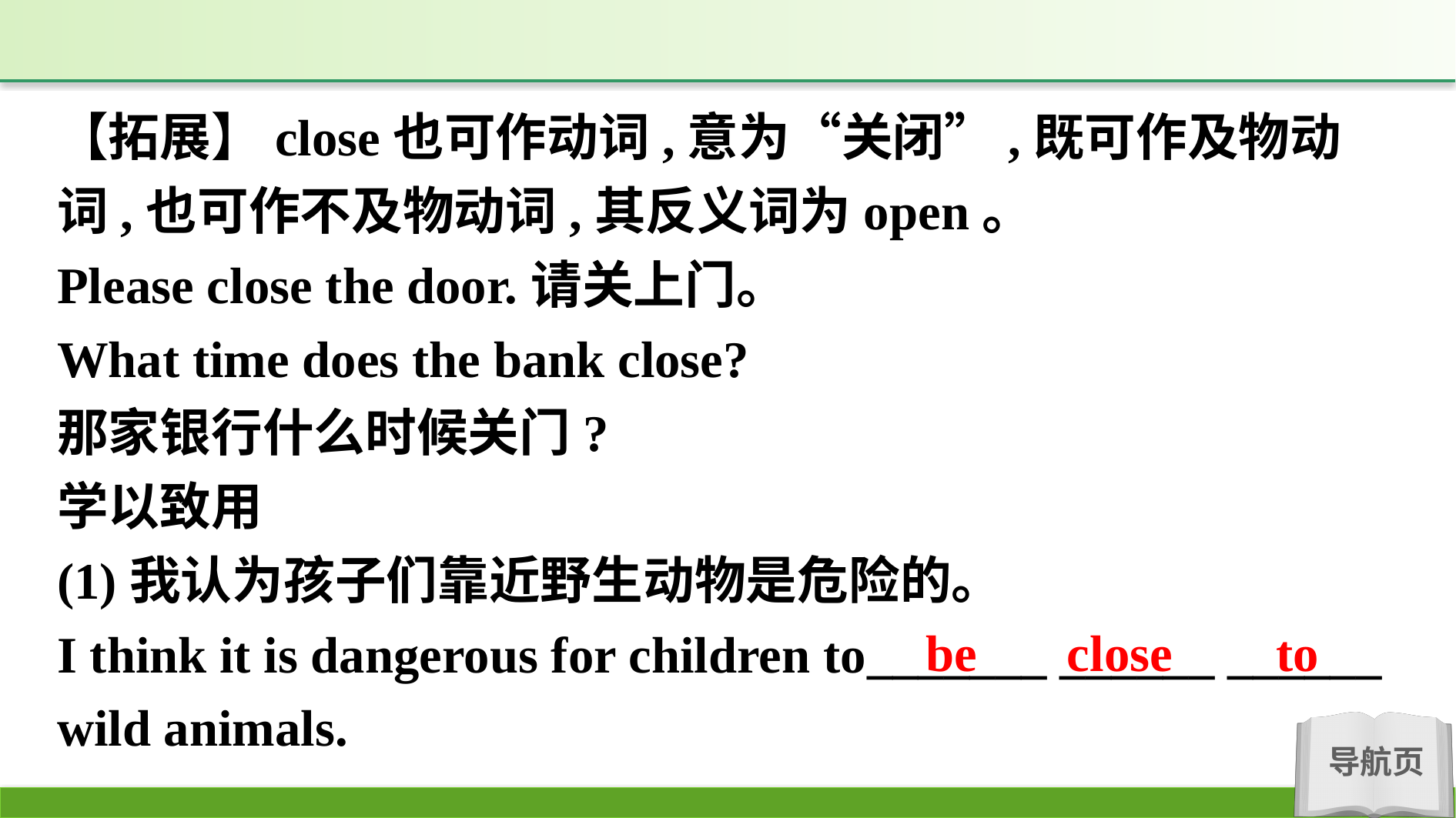

【拓展】close也可作动词,意为“关闭”,既可作及物动词,也可作不及物动词,其反义词为open。
Please close the door.请关上门。
What time does the bank close?
那家银行什么时候关门?
学以致用
(1)我认为孩子们靠近野生动物是危险的。
I think it is dangerous for children to_______ ______ ______ wild animals.
be       close        to